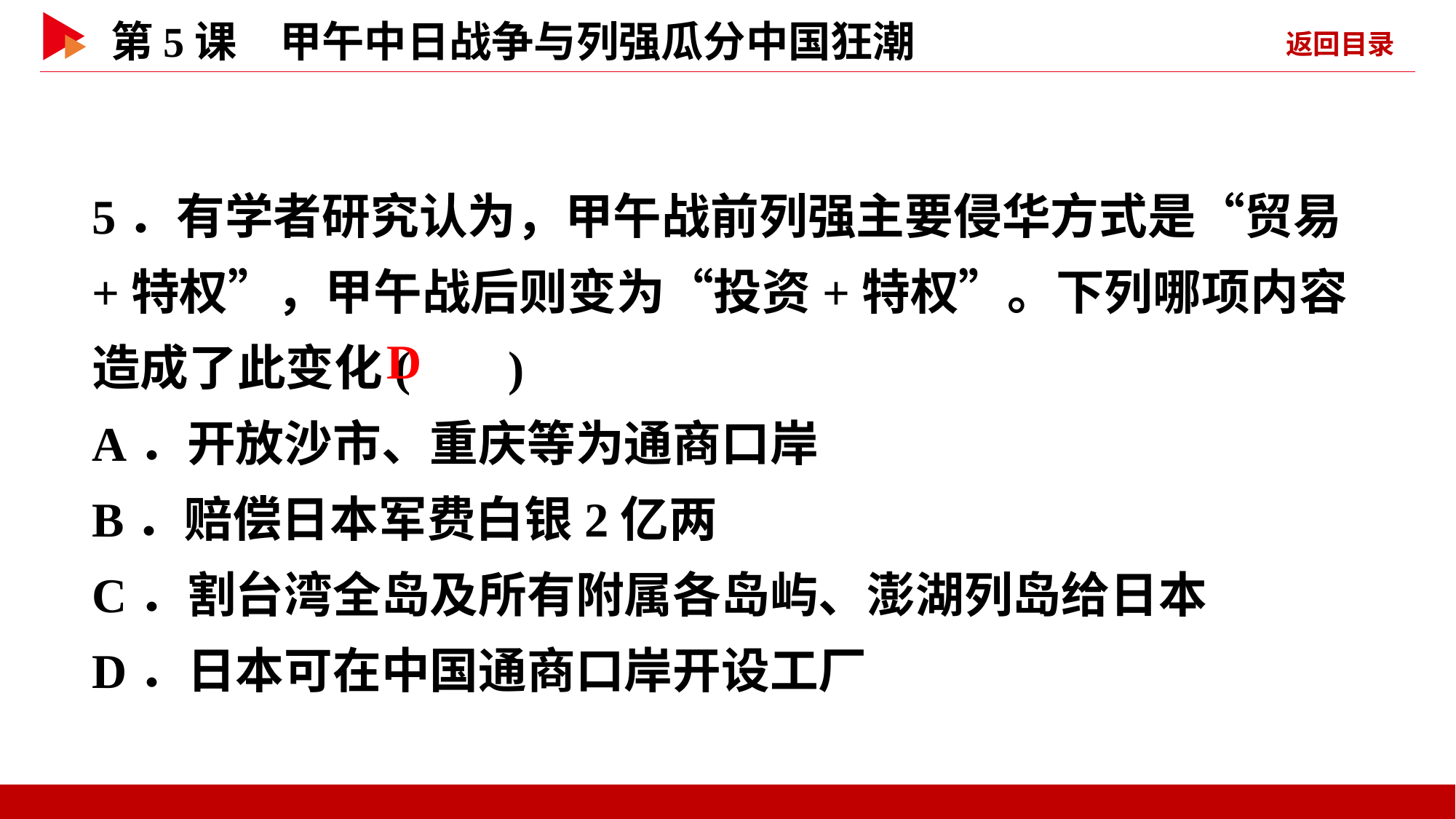

5．有学者研究认为，甲午战前列强主要侵华方式是“贸易+特权”，甲午战后则变为“投资+特权”。下列哪项内容造成了此变化(        )
A．开放沙市、重庆等为通商口岸
B．赔偿日本军费白银2亿两
C．割台湾全岛及所有附属各岛屿、澎湖列岛给日本
D．日本可在中国通商口岸开设工厂
   D